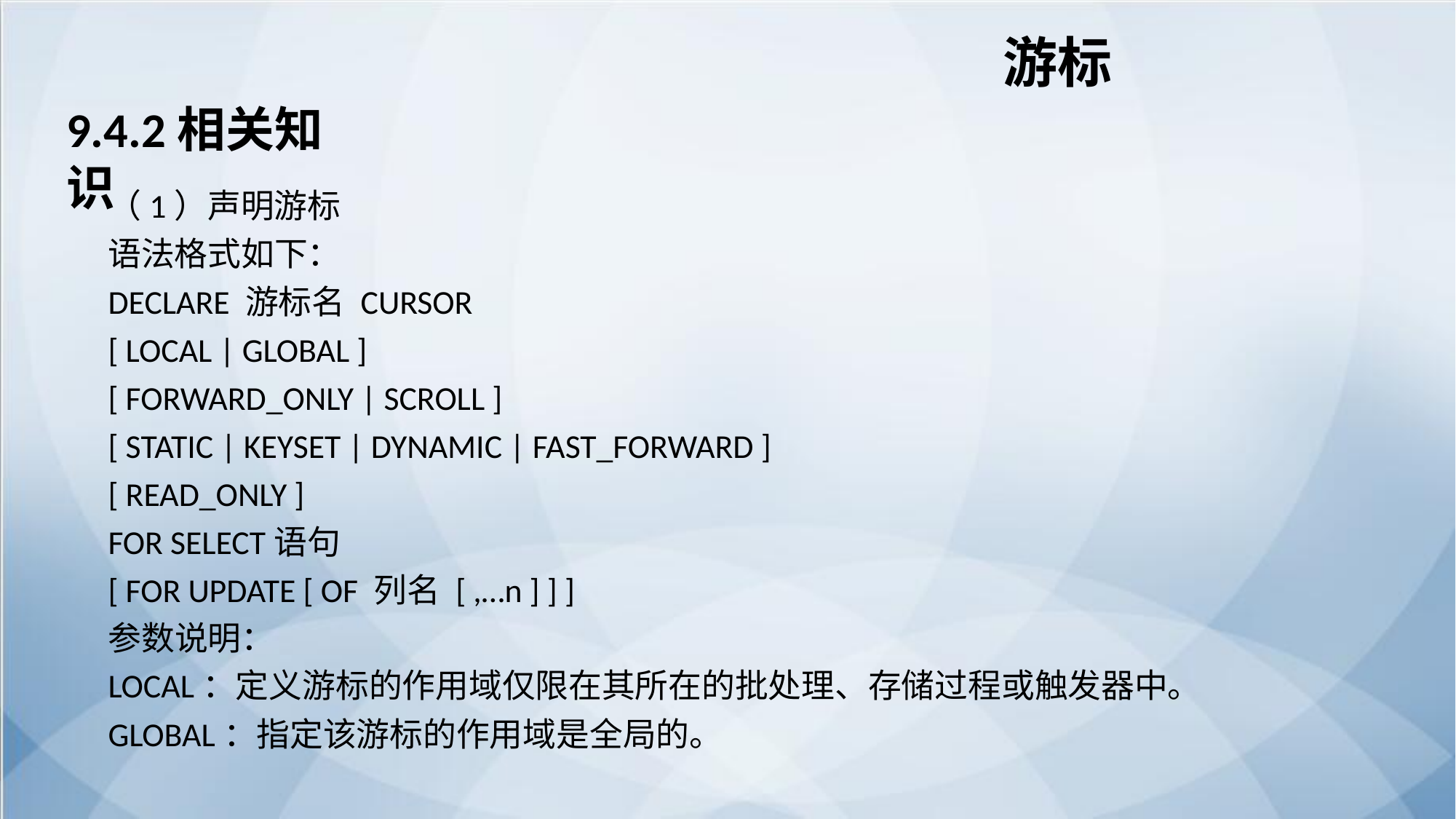

游标
9.4.2相关知识
（1）声明游标
语法格式如下：
DECLARE 游标名 CURSOR
[ LOCAL | GLOBAL ]
[ FORWARD_ONLY | SCROLL ]
[ STATIC | KEYSET | DYNAMIC | FAST_FORWARD ]
[ READ_ONLY ]
FOR SELECT语句
[ FOR UPDATE [ OF 列名 [ ,…n ] ] ]
参数说明：
LOCAL：定义游标的作用域仅限在其所在的批处理、存储过程或触发器中。
GLOBAL：指定该游标的作用域是全局的。